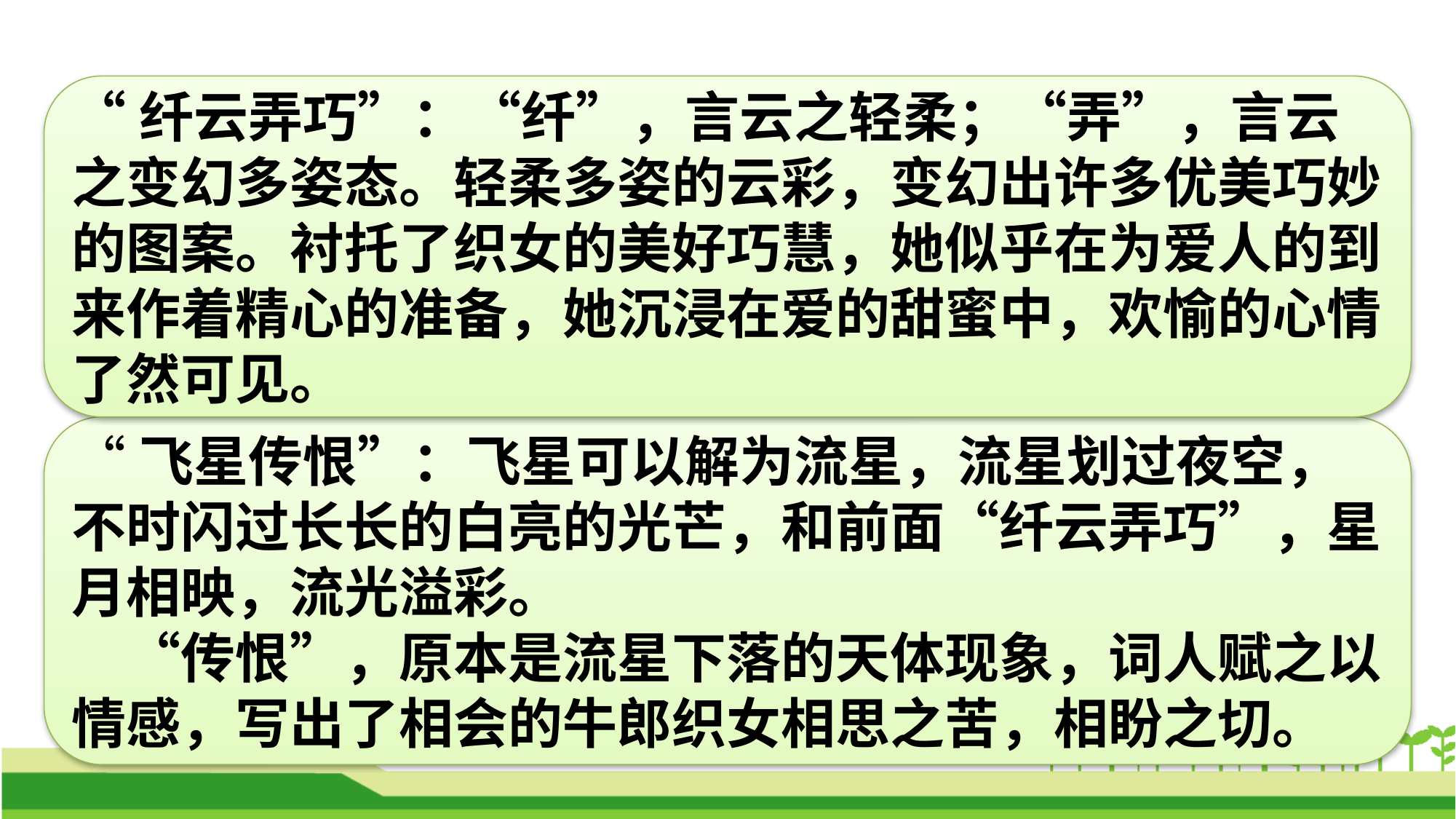

“纤云弄巧”：“纤”，言云之轻柔；“弄”，言云之变幻多姿态。轻柔多姿的云彩，变幻出许多优美巧妙的图案。衬托了织女的美好巧慧，她似乎在为爱人的到来作着精心的准备，她沉浸在爱的甜蜜中，欢愉的心情了然可见。
“飞星传恨”：飞星可以解为流星，流星划过夜空，不时闪过长长的白亮的光芒，和前面“纤云弄巧”，星月相映，流光溢彩。
　“传恨”，原本是流星下落的天体现象，词人赋之以情感，写出了相会的牛郎织女相思之苦，相盼之切。